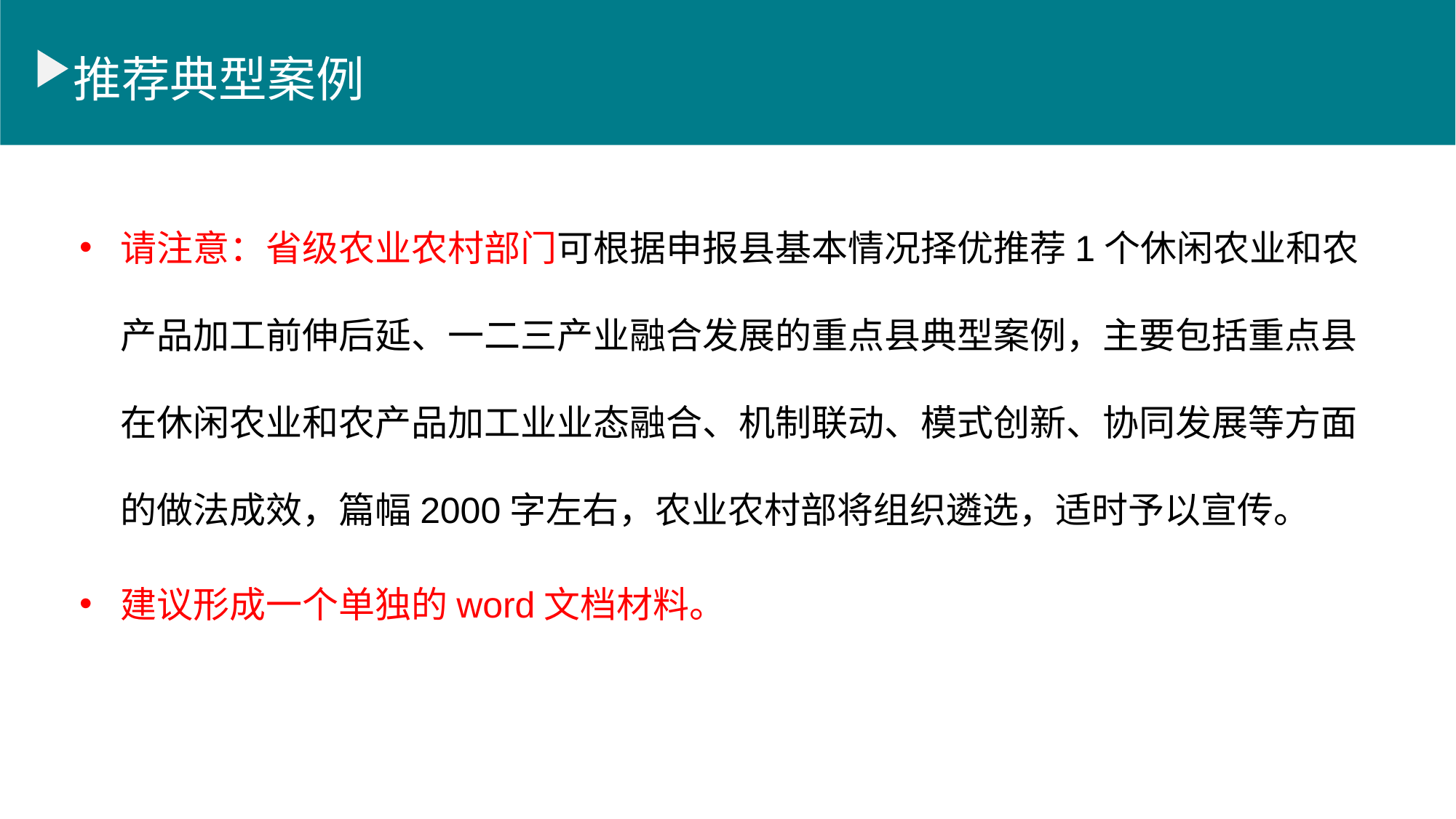

推荐典型案例

请注意：省级农业农村部门可根据申报县基本情况择优推荐1个休闲农业和农产品加工前伸后延、一二三产业融合发展的重点县典型案例，主要包括重点县在休闲农业和农产品加工业业态融合、机制联动、模式创新、协同发展等方面的做法成效，篇幅2000字左右，农业农村部将组织遴选，适时予以宣传。
建议形成一个单独的word文档材料。